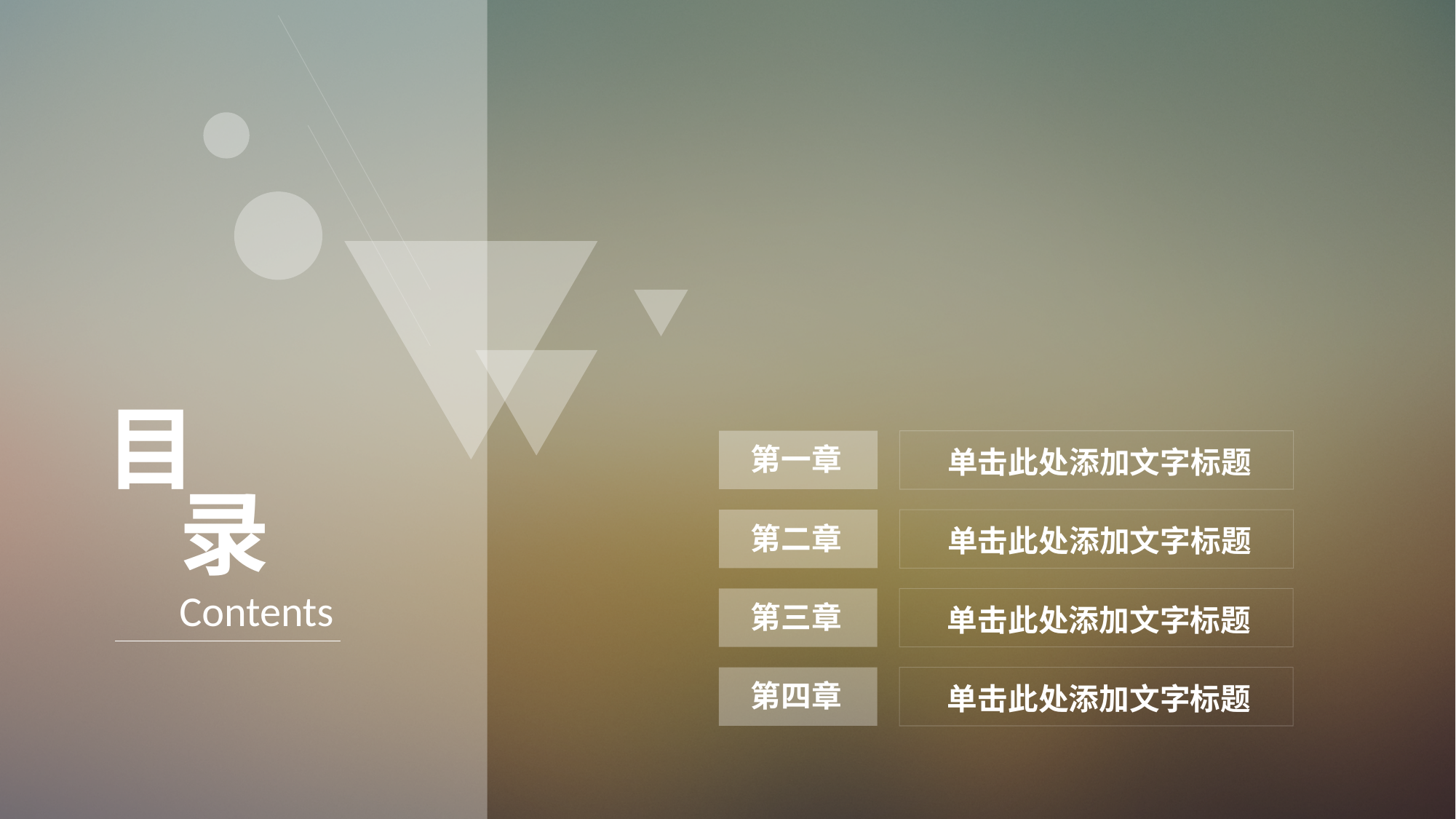

目
录
Contents

第一章
单击此处添加文字标题

第二章
单击此处添加文字标题

第三章
单击此处添加文字标题

第四章
单击此处添加文字标题